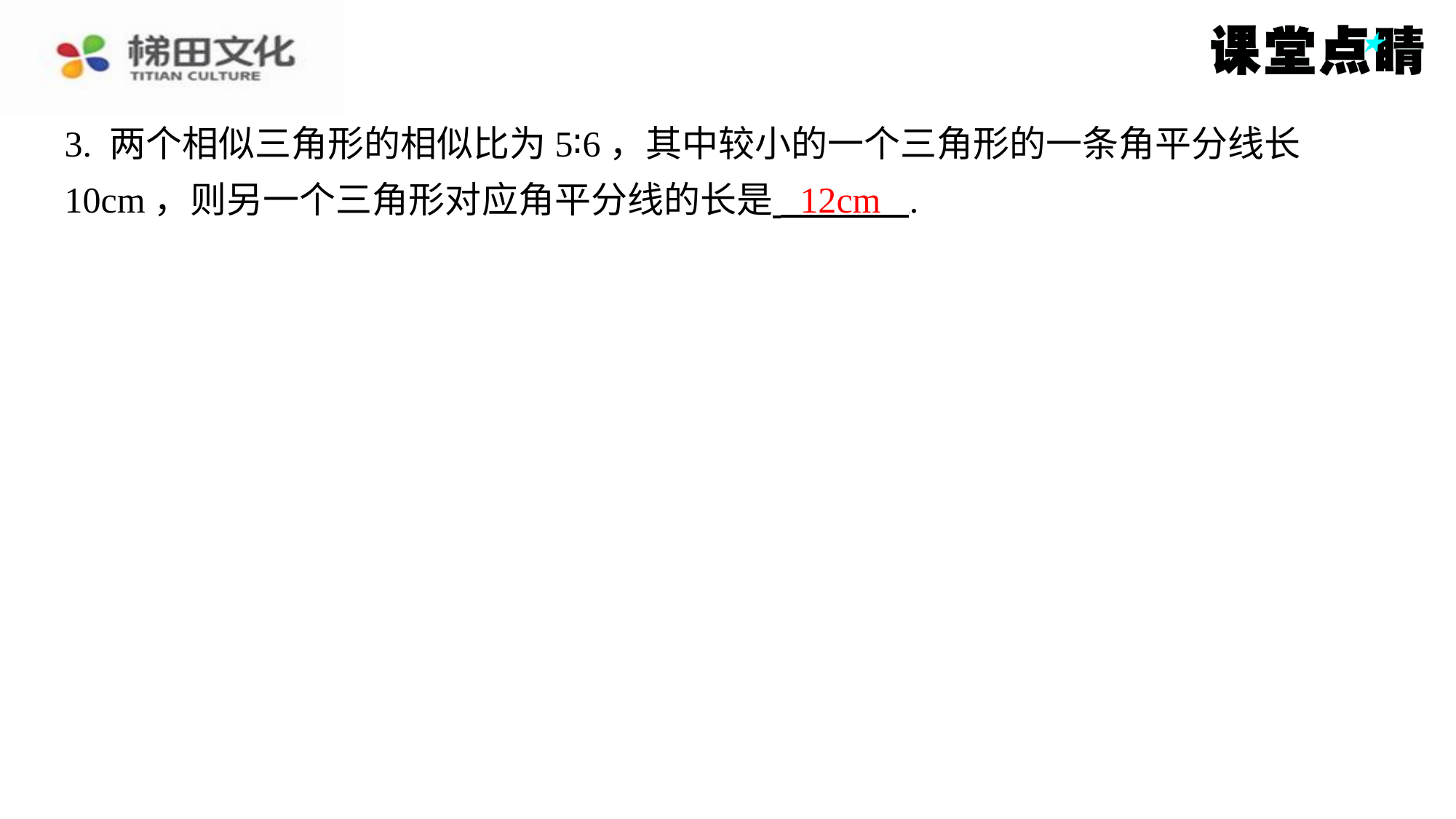

3. 两个相似三角形的相似比为5∶6，其中较小的一个三角形的一条角平分线长
10cm，则另一个三角形对应角平分线的长是                     ⁠.
12cm